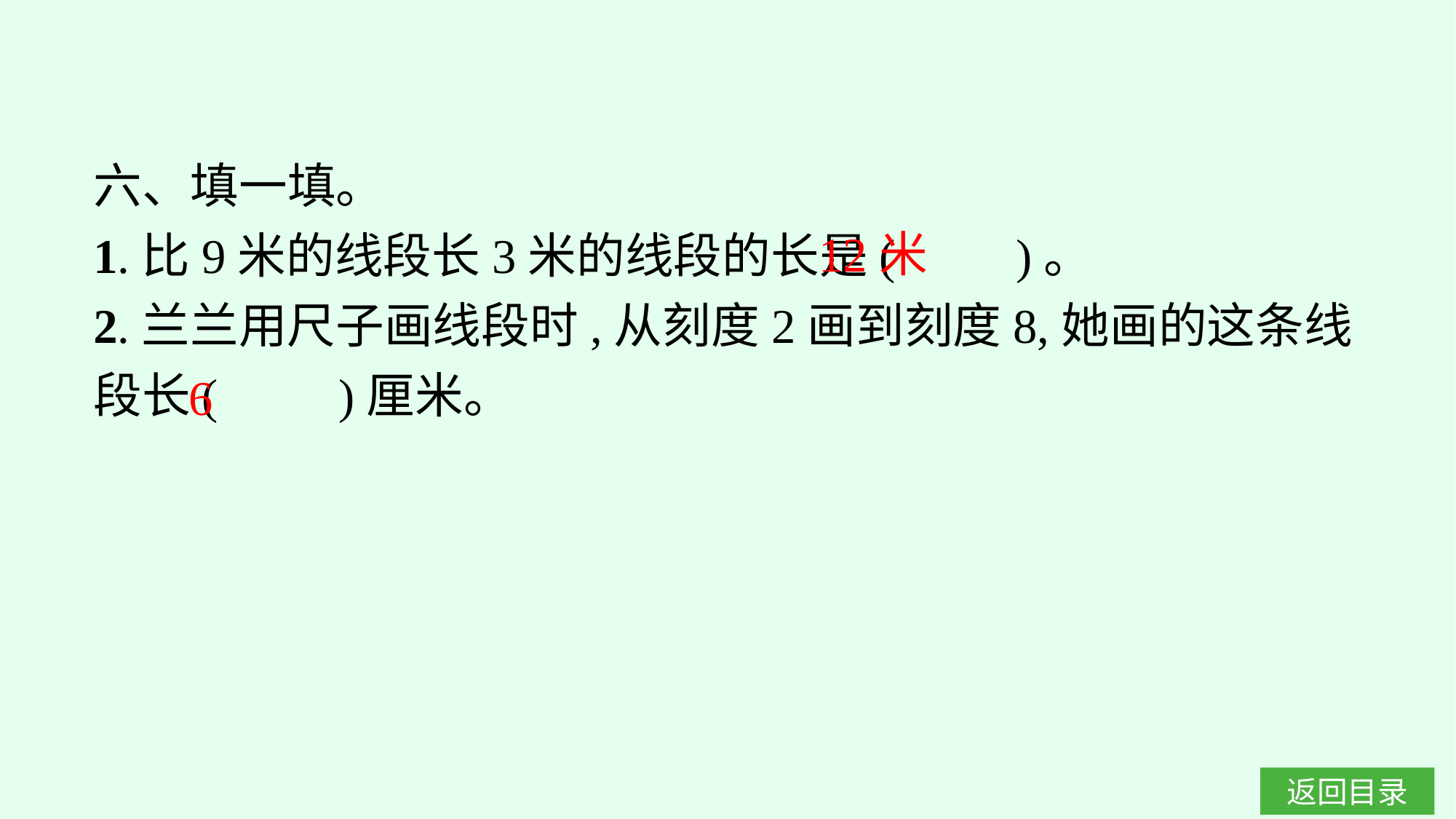

六、填一填。
1.比9米的线段长3米的线段的长是(　　)。
2.兰兰用尺子画线段时,从刻度2画到刻度8,她画的这条线段长(　　)厘米。
12米
6